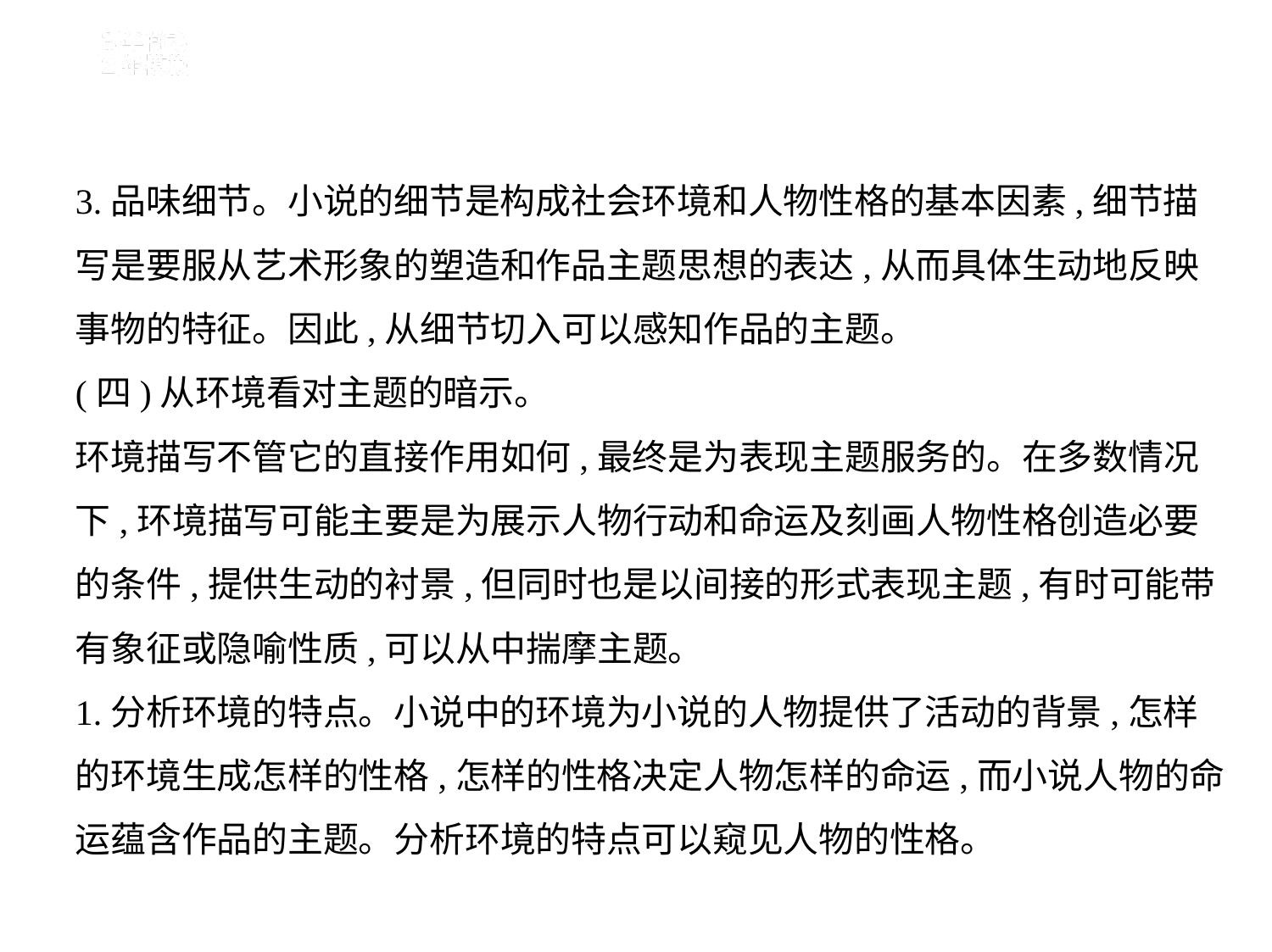

3.品味细节。小说的细节是构成社会环境和人物性格的基本因素,细节描
写是要服从艺术形象的塑造和作品主题思想的表达,从而具体生动地反映
事物的特征。因此,从细节切入可以感知作品的主题。
(四)从环境看对主题的暗示。
环境描写不管它的直接作用如何,最终是为表现主题服务的。在多数情况
下,环境描写可能主要是为展示人物行动和命运及刻画人物性格创造必要
的条件,提供生动的衬景,但同时也是以间接的形式表现主题,有时可能带
有象征或隐喻性质,可以从中揣摩主题。
1.分析环境的特点。小说中的环境为小说的人物提供了活动的背景,怎样
的环境生成怎样的性格,怎样的性格决定人物怎样的命运,而小说人物的命
运蕴含作品的主题。分析环境的特点可以窥见人物的性格。